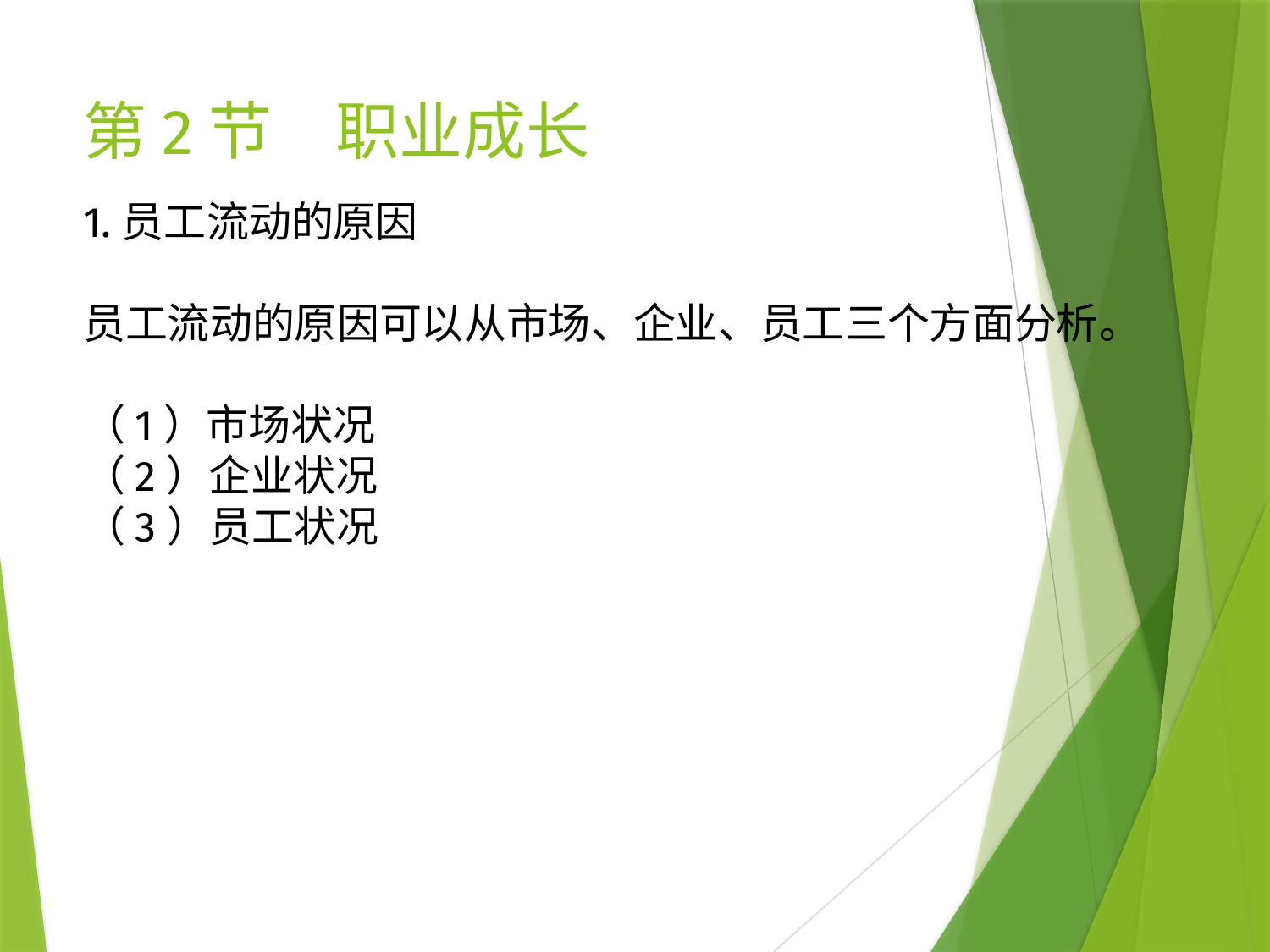

# 第2节　职业成长
1.员工流动的原因

员工流动的原因可以从市场、企业、员工三个方面分析。

（1）市场状况
（2）企业状况
（3）员工状况